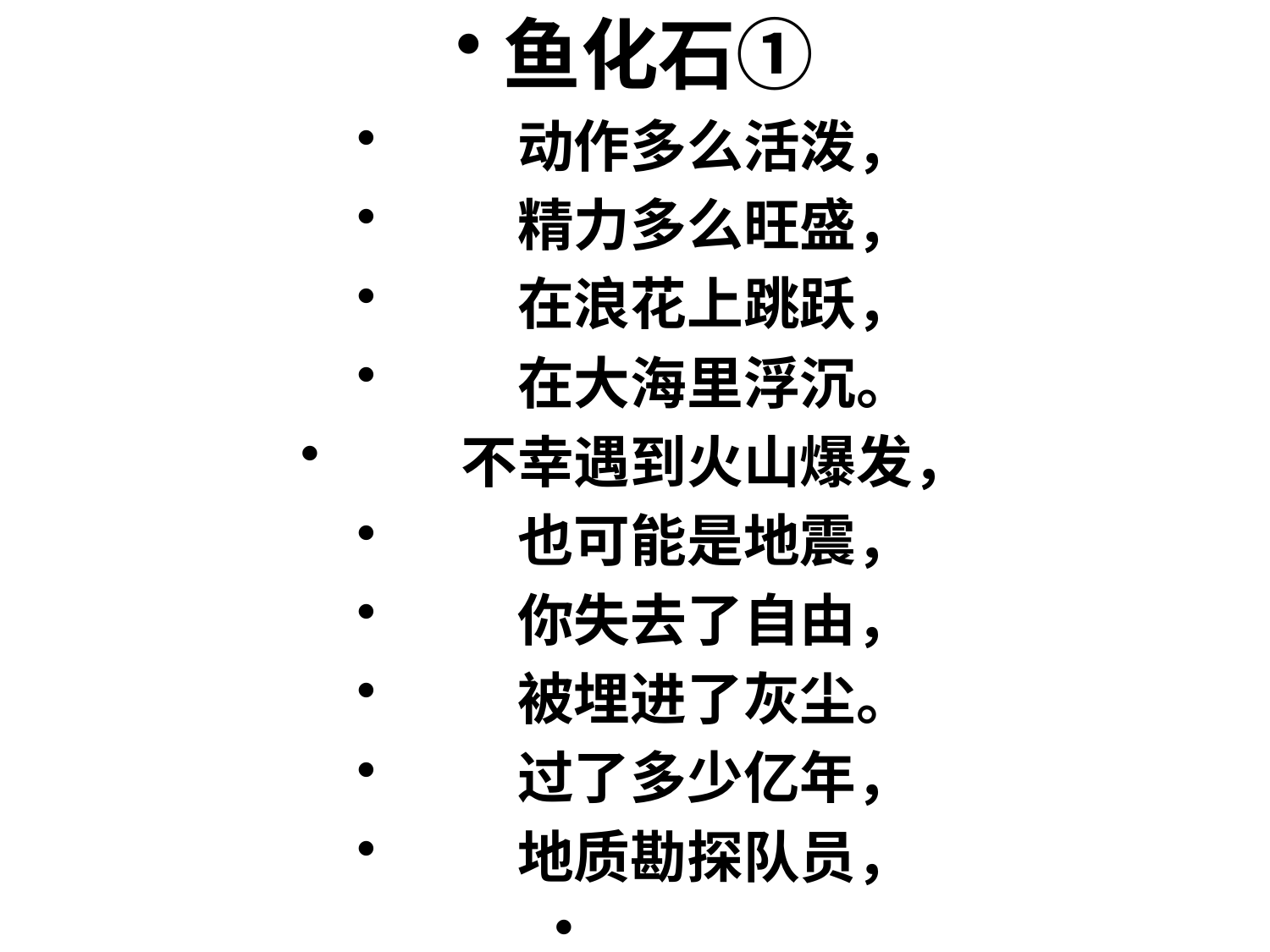

鱼化石①
　　动作多么活泼，
　　精力多么旺盛，
　　在浪花上跳跃，
　　在大海里浮沉。
　　不幸遇到火山爆发，
　　也可能是地震，
　　你失去了自由，
　　被埋进了灰尘。
　　过了多少亿年，
　　地质勘探队员，